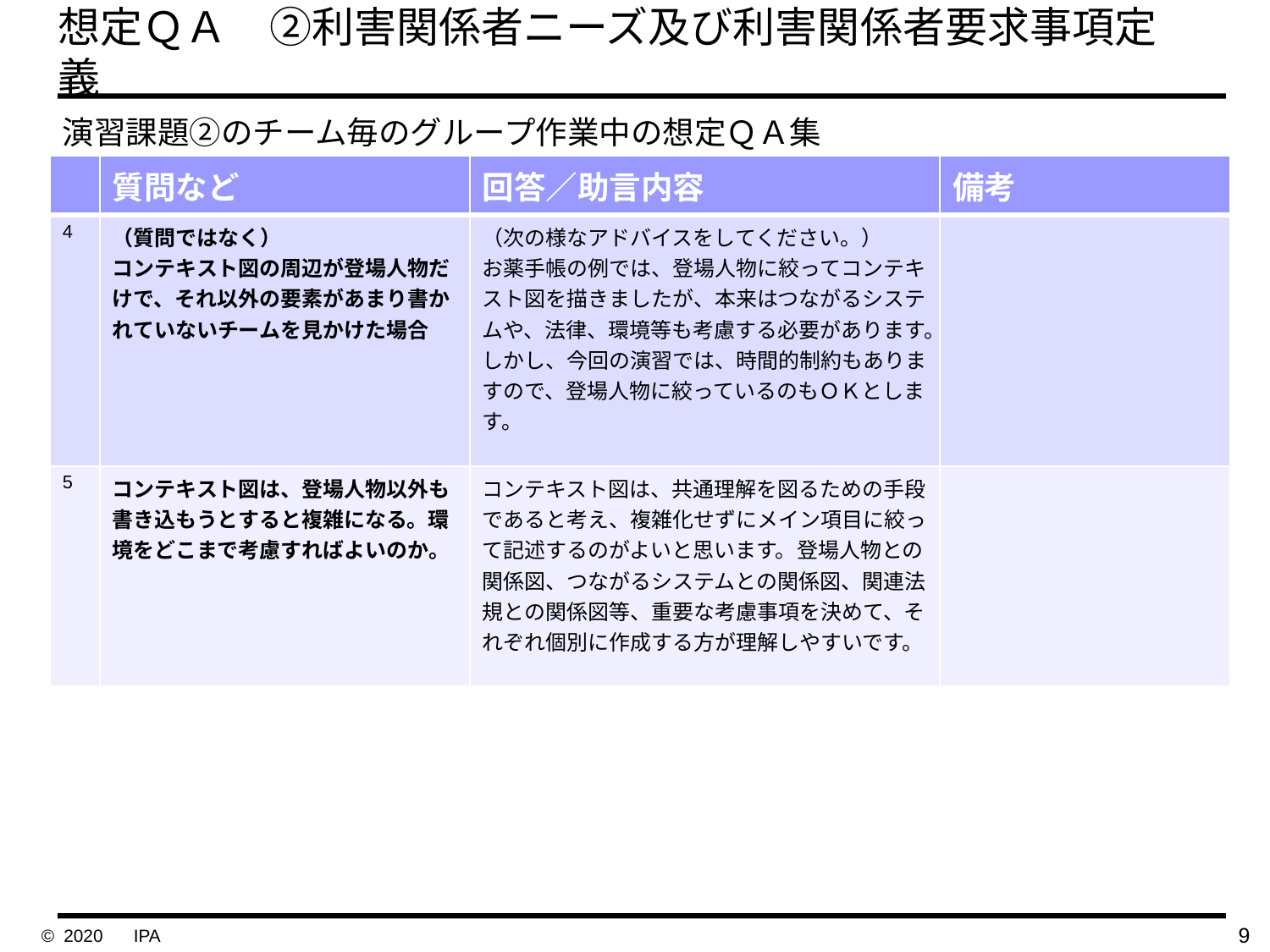

# 想定ＱＡ　②利害関係者ニーズ及び利害関係者要求事項定義
　演習課題②のチーム毎のグループ作業中の想定ＱＡ集

|  | 質問など | 回答／助言内容 | 備考 |
| --- | --- | --- | --- |
| 4 | （質問ではなく） コンテキスト図の周辺が登場人物だけで、それ以外の要素があまり書かれていないチームを見かけた場合 | （次の様なアドバイスをしてください。） お薬手帳の例では、登場人物に絞ってコンテキスト図を描きましたが、本来はつながるシステムや、法律、環境等も考慮する必要があります。 しかし、今回の演習では、時間的制約もありますので、登場人物に絞っているのもＯＫとします。 |  |
| 5 | コンテキスト図は、登場人物以外も書き込もうとすると複雑になる。環境をどこまで考慮すればよいのか。 | コンテキスト図は、共通理解を図るための手段であると考え、複雑化せずにメイン項目に絞って記述するのがよいと思います。登場人物との関係図、つながるシステムとの関係図、関連法規との関係図等、重要な考慮事項を決めて、それぞれ個別に作成する方が理解しやすいです。 |  |